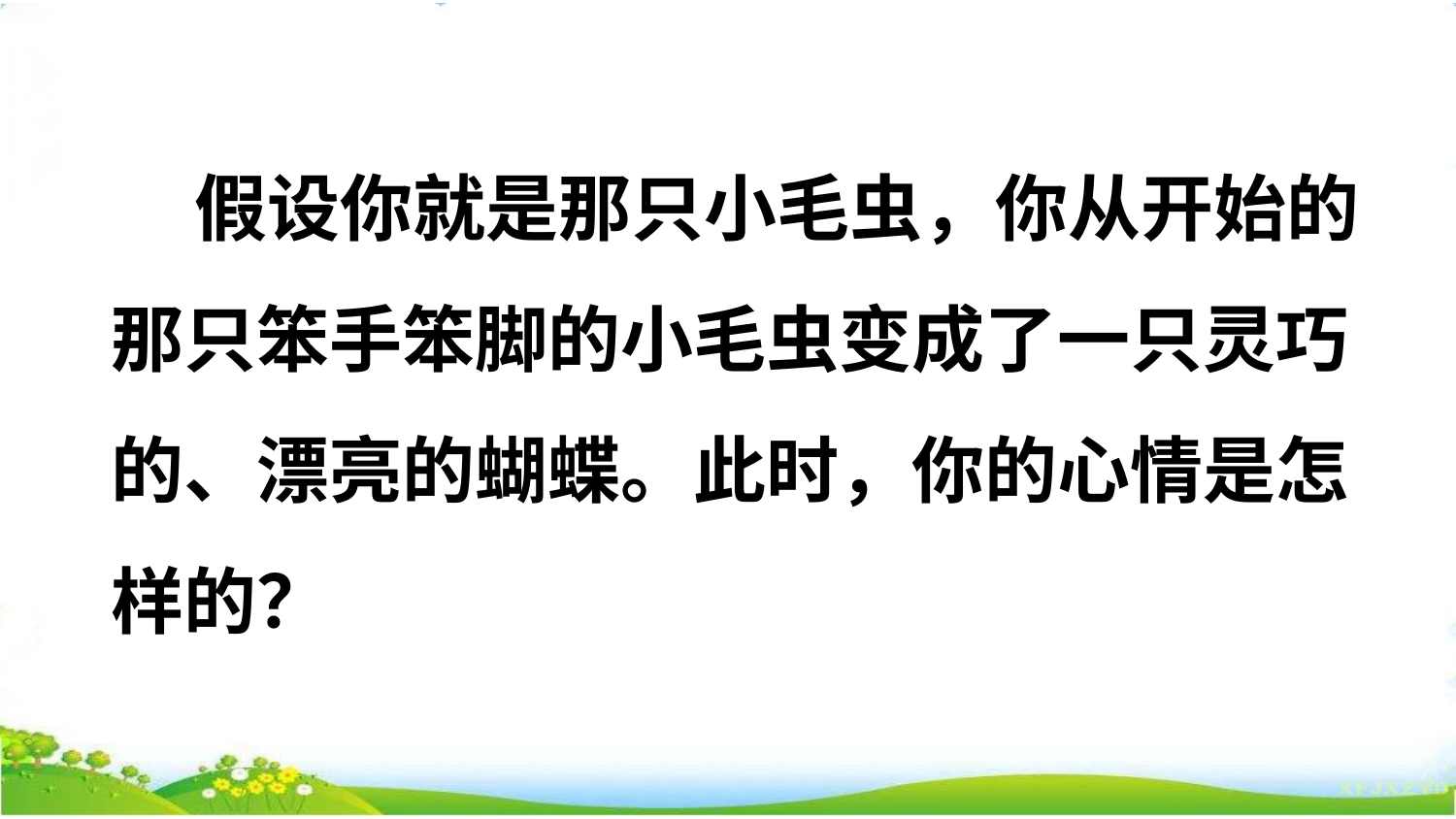

假设你就是那只小毛虫，你从开始的那只笨手笨脚的小毛虫变成了一只灵巧的、漂亮的蝴蝶。此时，你的心情是怎样的？